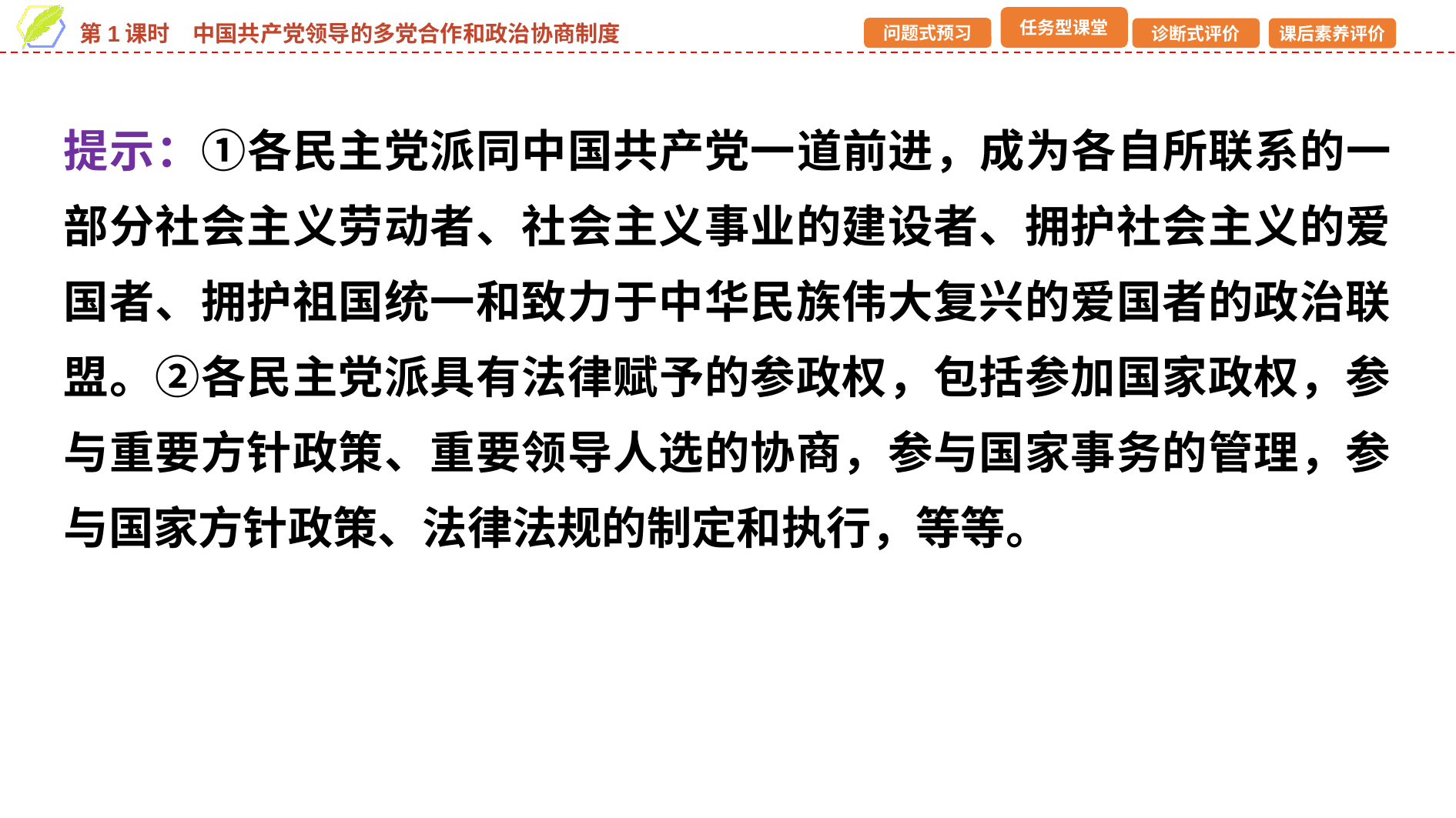

提示：①各民主党派同中国共产党一道前进，成为各自所联系的一部分社会主义劳动者、社会主义事业的建设者、拥护社会主义的爱国者、拥护祖国统一和致力于中华民族伟大复兴的爱国者的政治联盟。②各民主党派具有法律赋予的参政权，包括参加国家政权，参与重要方针政策、重要领导人选的协商，参与国家事务的管理，参与国家方针政策、法律法规的制定和执行，等等。